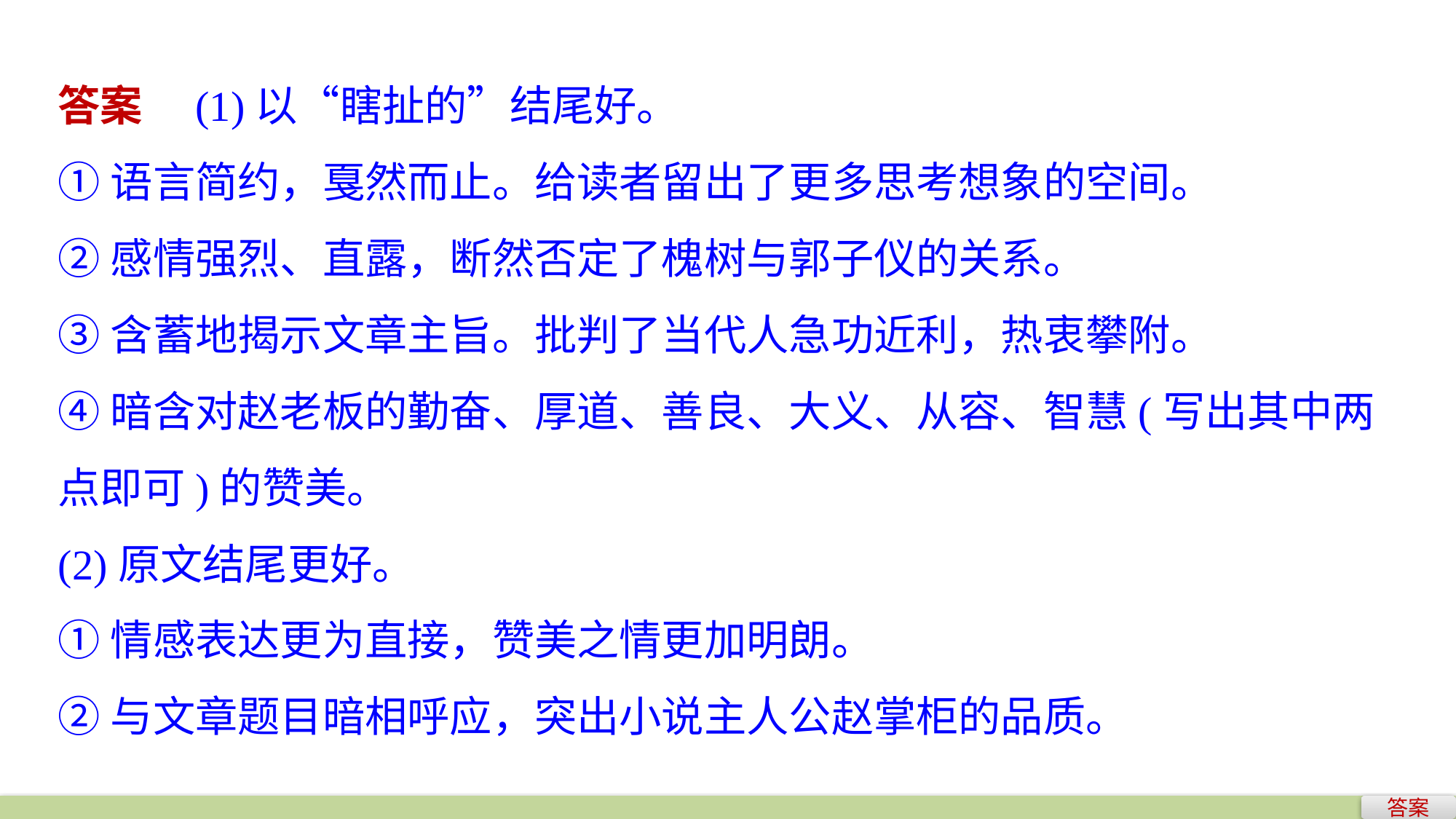

答案　(1)以“瞎扯的”结尾好。
①语言简约，戛然而止。给读者留出了更多思考想象的空间。
②感情强烈、直露，断然否定了槐树与郭子仪的关系。
③含蓄地揭示文章主旨。批判了当代人急功近利，热衷攀附。
④暗含对赵老板的勤奋、厚道、善良、大义、从容、智慧(写出其中两点即可)的赞美。
(2)原文结尾更好。
①情感表达更为直接，赞美之情更加明朗。
②与文章题目暗相呼应，突出小说主人公赵掌柜的品质。

答案